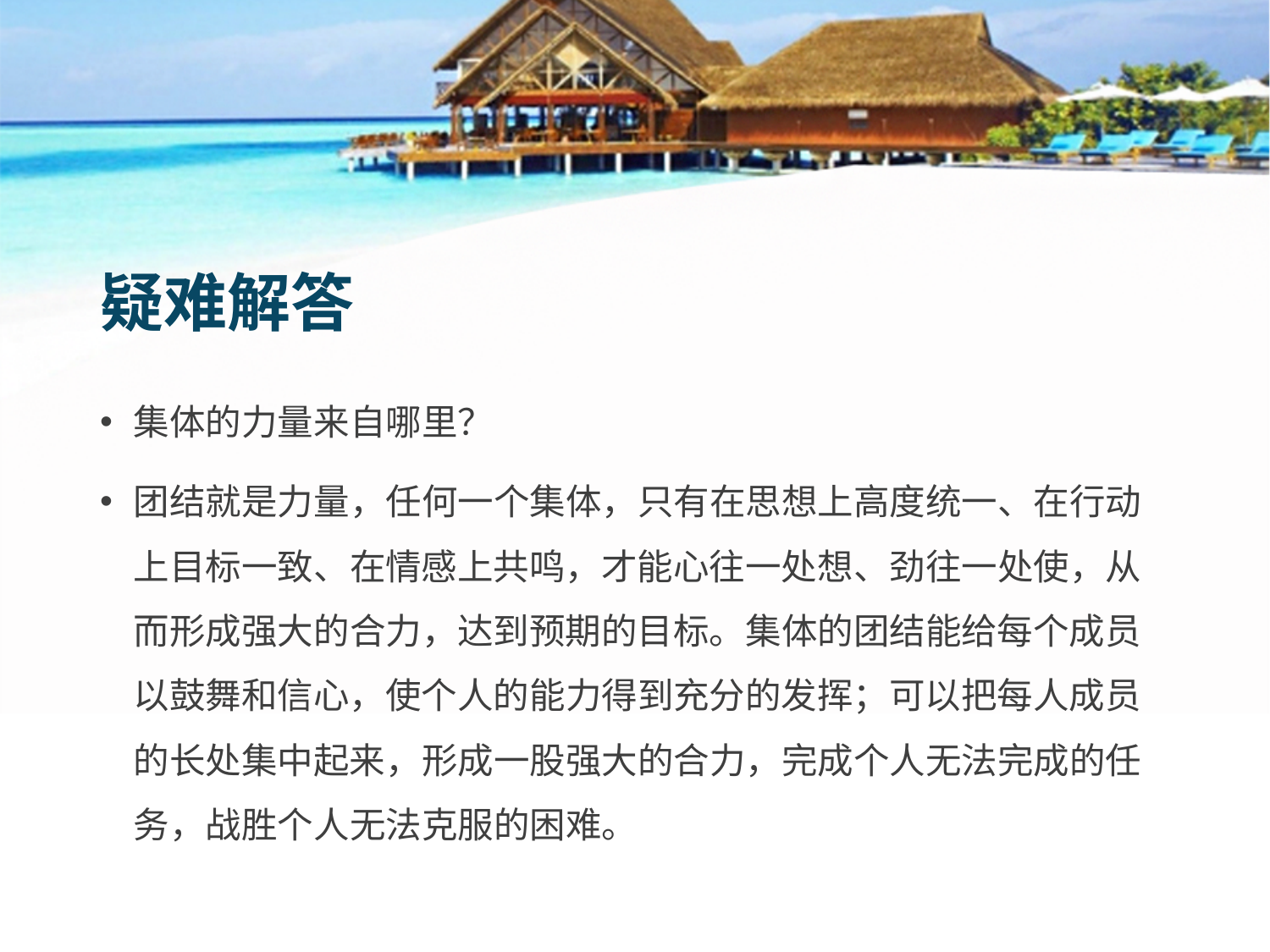

疑难解答
集体的力量来自哪里？
团结就是力量，任何一个集体，只有在思想上高度统一、在行动上目标一致、在情感上共鸣，才能心往一处想、劲往一处使，从而形成强大的合力，达到预期的目标。集体的团结能给每个成员以鼓舞和信心，使个人的能力得到充分的发挥；可以把每人成员的长处集中起来，形成一股强大的合力，完成个人无法完成的任务，战胜个人无法克服的困难。